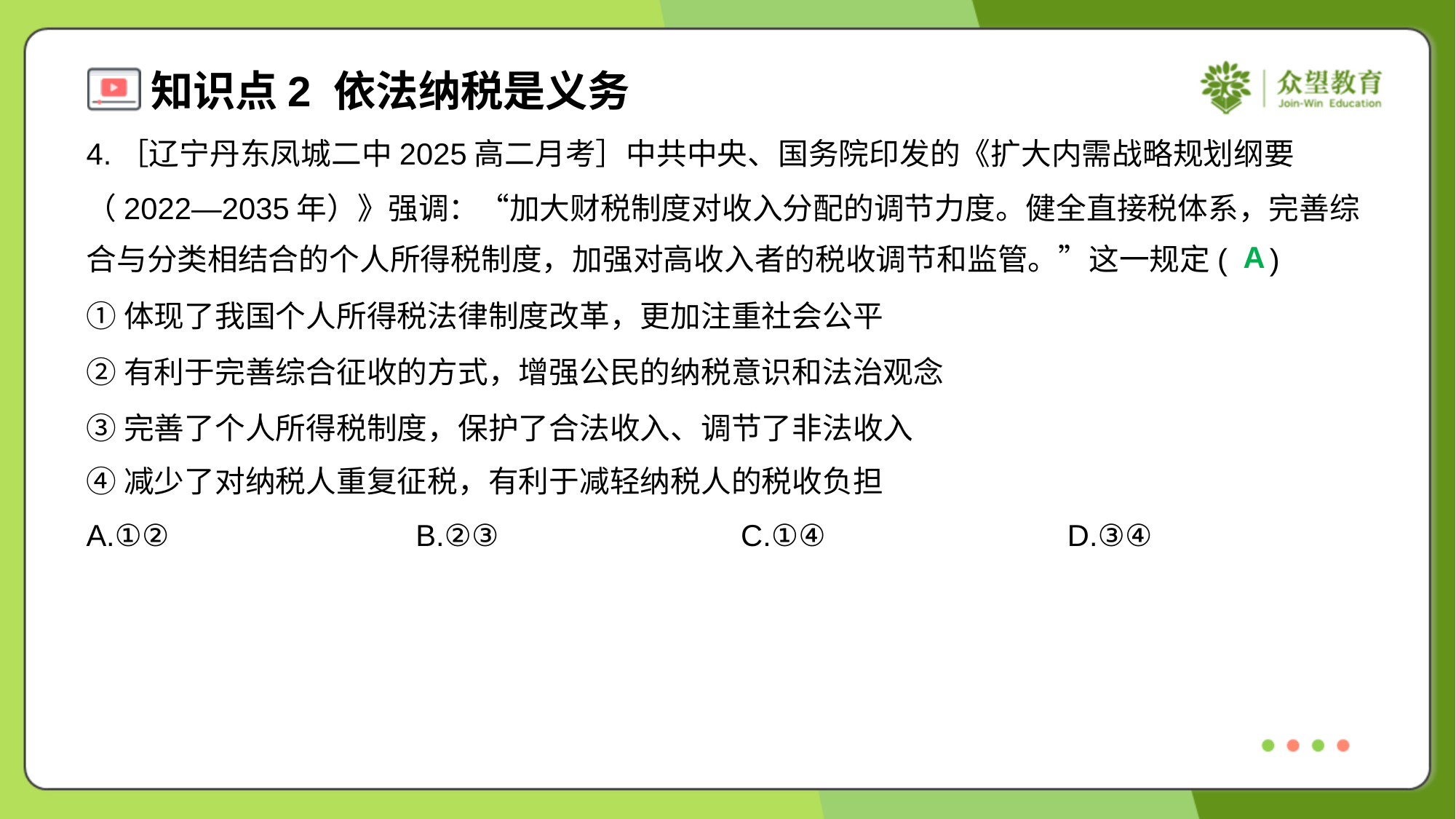

4.［辽宁丹东凤城二中2025高二月考］中共中央、国务院印发的《扩大内需战略规划纲要
（2022—2035年）》强调：“加大财税制度对收入分配的调节力度。健全直接税体系，完善综
合与分类相结合的个人所得税制度，加强对高收入者的税收调节和监管。”这一规定(     )
A
①体现了我国个人所得税法律制度改革，更加注重社会公平
②有利于完善综合征收的方式，增强公民的纳税意识和法治观念
③完善了个人所得税制度，保护了合法收入、调节了非法收入
④减少了对纳税人重复征税，有利于减轻纳税人的税收负担
A.①②	B.②③	C.①④	D.③④